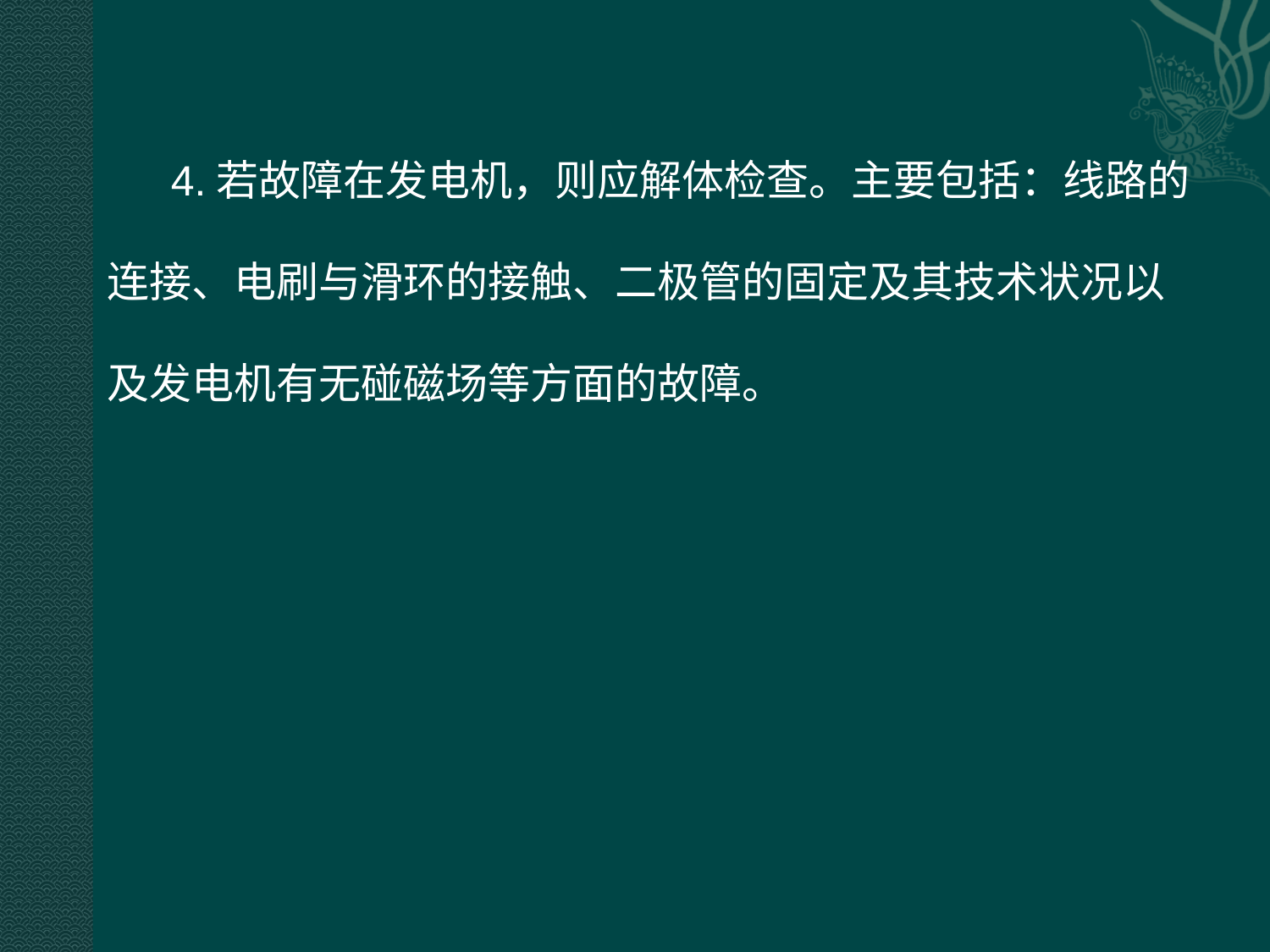

4.若故障在发电机，则应解体检查。主要包括：线路的连接、电刷与滑环的接触、二极管的固定及其技术状况以及发电机有无碰磁场等方面的故障。